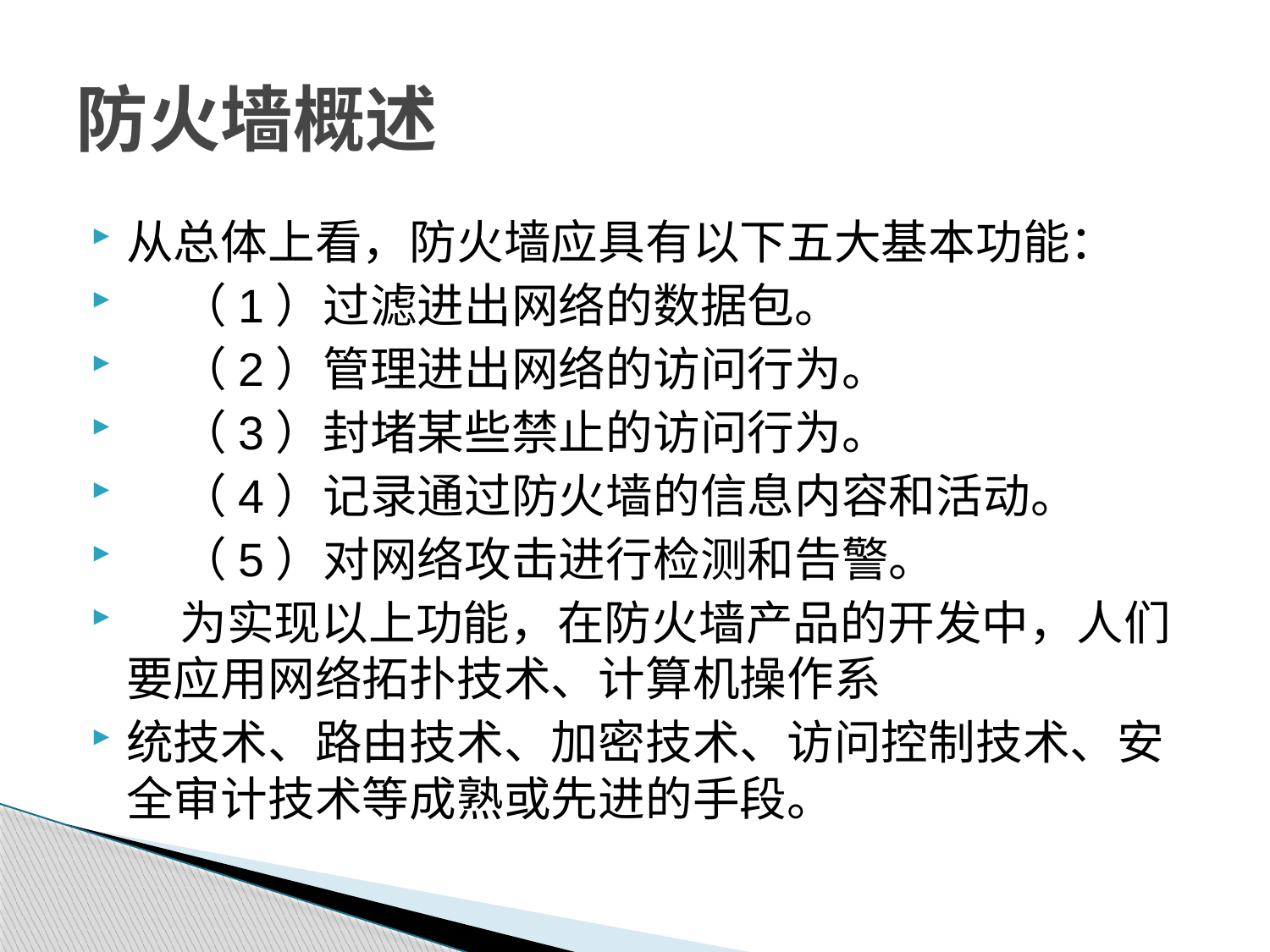

# 防火墙概述
从总体上看，防火墙应具有以下五大基本功能：
    （1）过滤进出网络的数据包。
    （2）管理进出网络的访问行为。
    （3）封堵某些禁止的访问行为。
    （4）记录通过防火墙的信息内容和活动。
    （5）对网络攻击进行检测和告警。
    为实现以上功能，在防火墙产品的开发中，人们要应用网络拓扑技术、计算机操作系
统技术、路由技术、加密技术、访问控制技术、安全审计技术等成熟或先进的手段。